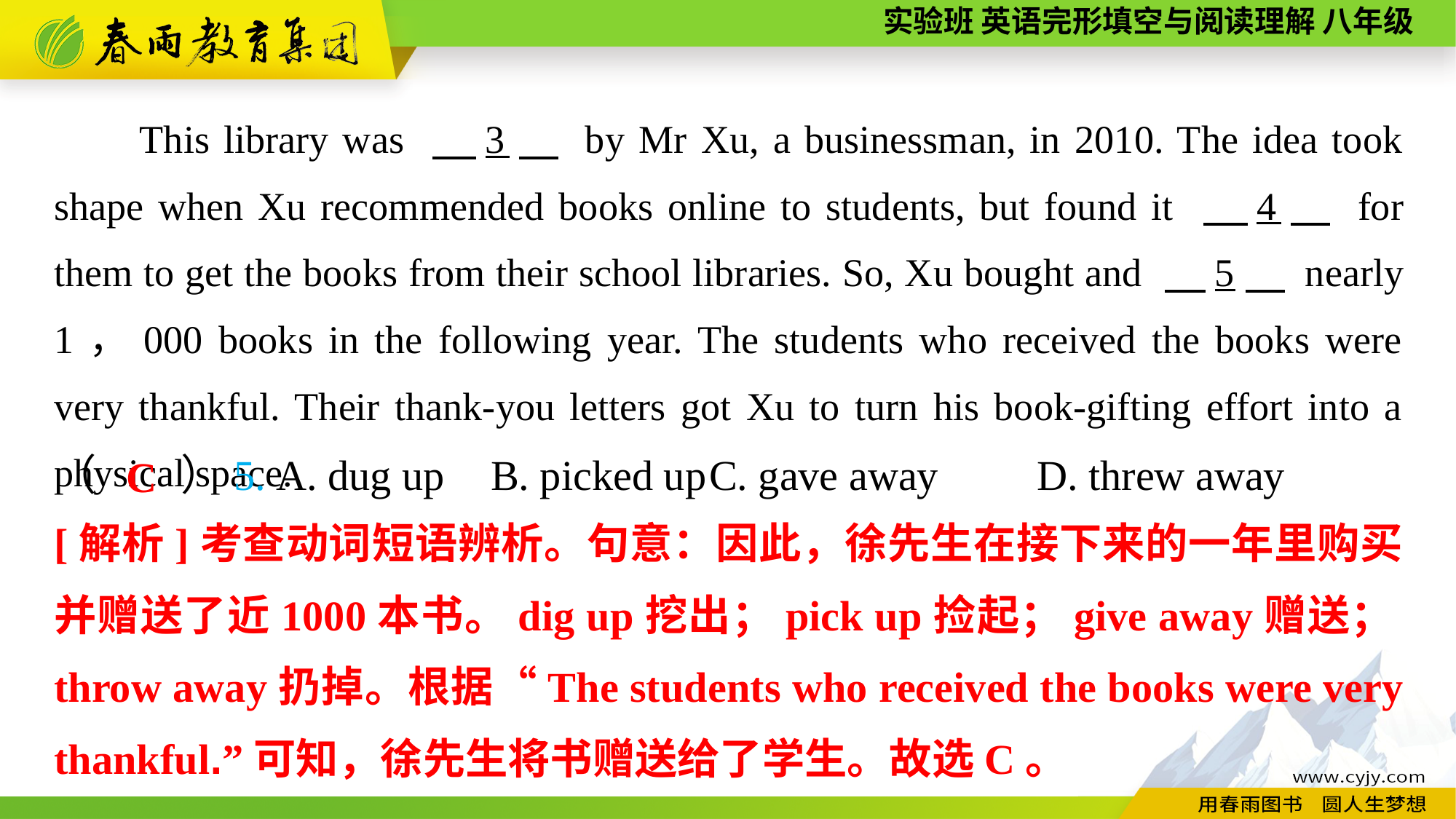

This library was 　3　 by Mr Xu, a businessman, in 2010. The idea took shape when Xu recommended books online to students, but found it 　4　 for them to get the books from their school libraries. So, Xu bought and 　5　 nearly 1，000 books in the following year. The students who received the books were very thankful. Their thank-you letters got Xu to turn his book-gifting effort into a physical space.
（　　）5. A. dug up	B. picked up	C. gave away	D. threw away
C
[解析]考查动词短语辨析。句意：因此，徐先生在接下来的一年里购买并赠送了近1000本书。dig up挖出；pick up捡起；give away赠送；throw away扔掉。根据“The students who received the books were very thankful.”可知，徐先生将书赠送给了学生。故选C。